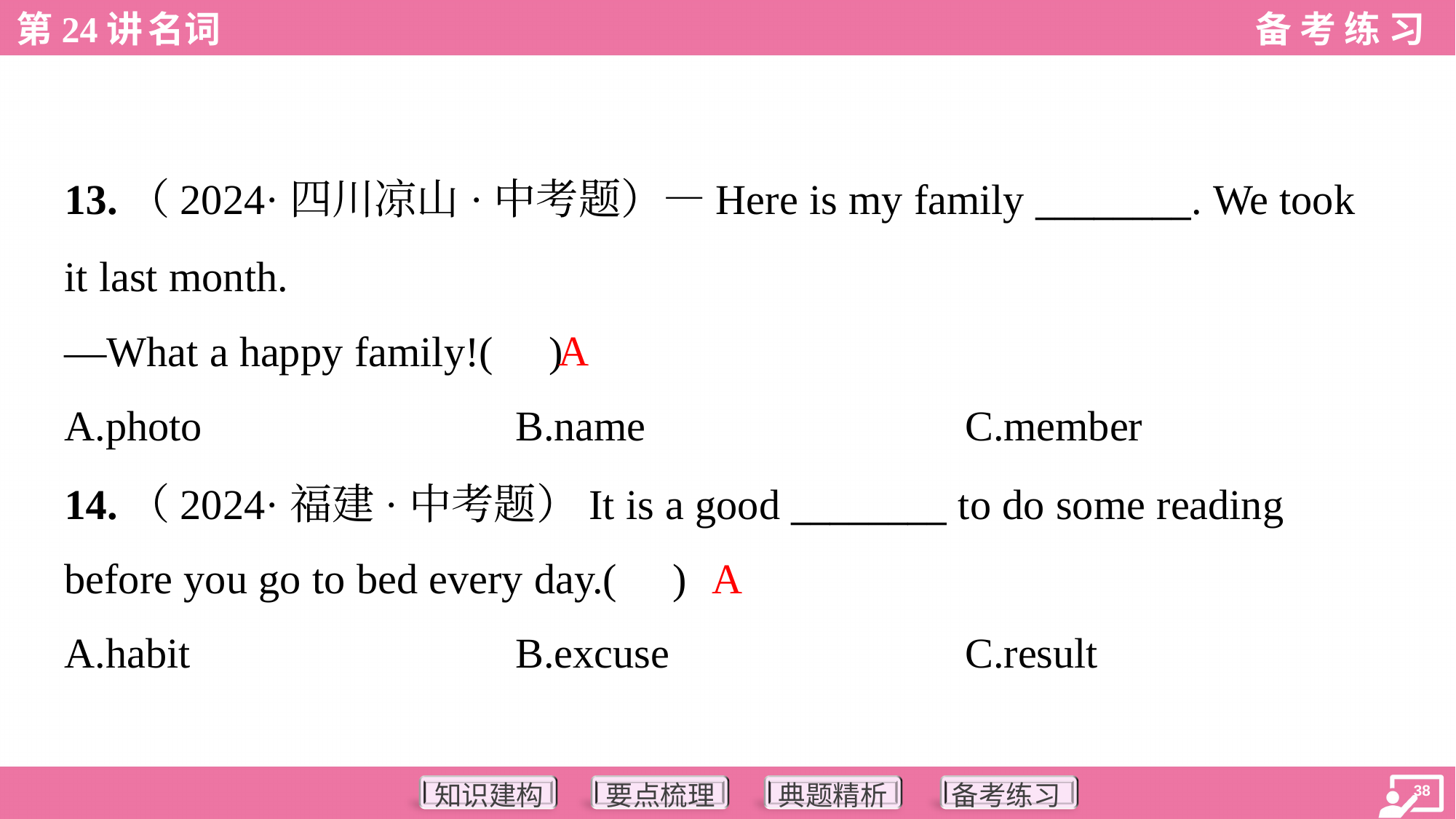

13.（2024·四川凉山·中考题）—Here is my family ________. We took
it last month.
—What a happy family!(     )
A
A.photo	B.name	C.member
14.（2024·福建·中考题）It is a good ________ to do some reading
before you go to bed every day.(     )
A
A.habit	B.excuse	C.result